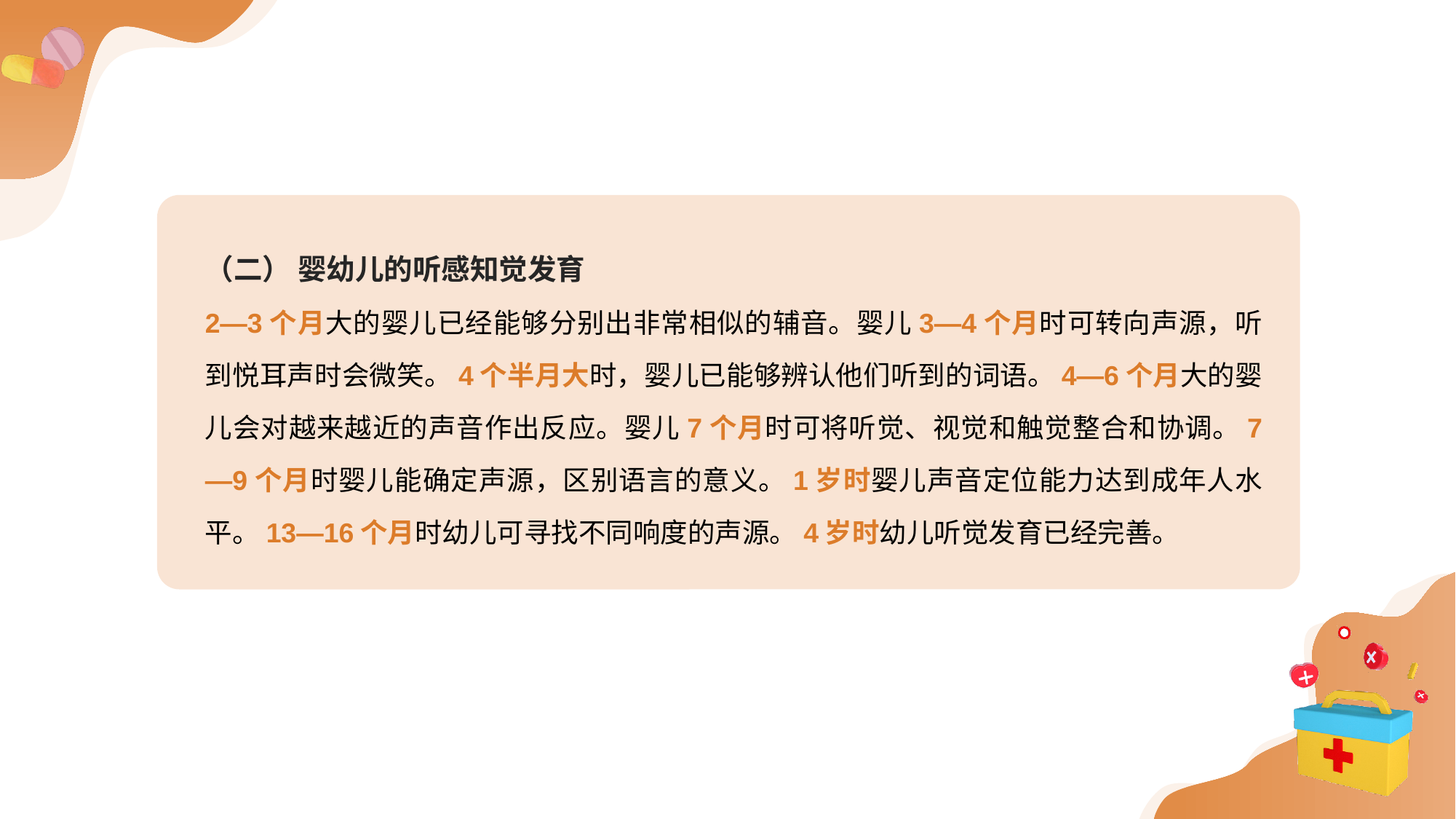

（二） 婴幼儿的听感知觉发育
2—3个月大的婴儿已经能够分别出非常相似的辅音。婴儿3—4个月时可转向声源，听到悦耳声时会微笑。4个半月大时，婴儿已能够辨认他们听到的词语。4—6个月大的婴儿会对越来越近的声音作出反应。婴儿7个月时可将听觉、视觉和触觉整合和协调。7—9个月时婴儿能确定声源，区别语言的意义。1岁时婴儿声音定位能力达到成年人水平。13—16个月时幼儿可寻找不同响度的声源。4岁时幼儿听觉发育已经完善。